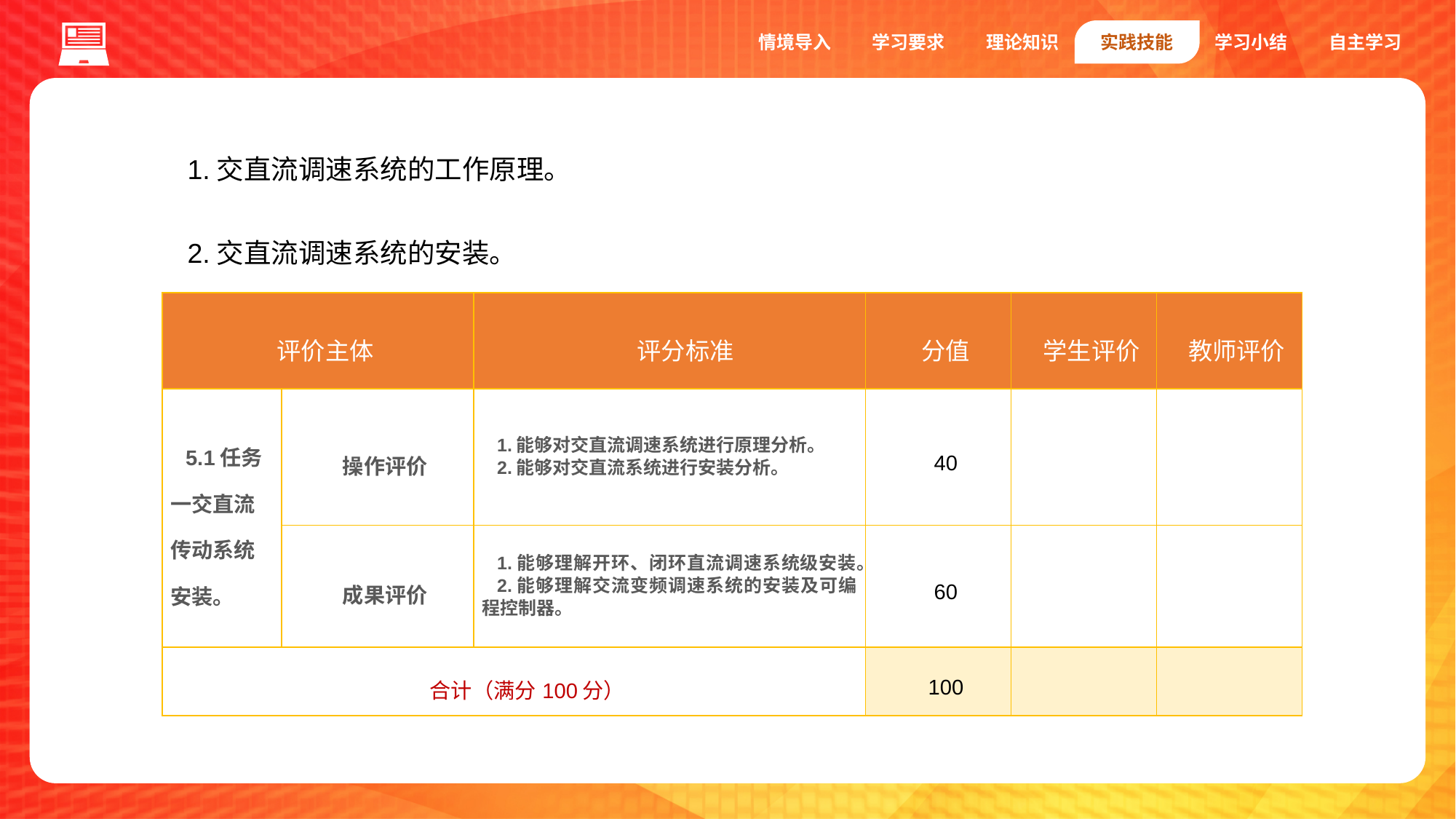

情境导入
学习要求
理论知识
实践技能
学习小结
自主学习

1.交直流调速系统的工作原理。
2.交直流调速系统的安装。
| 评价主体 |  | 评分标准 | 分值 | 学生评价 | 教师评价 |
| --- | --- | --- | --- | --- | --- |
| 5.1任务一交直流传动系统安装。 | 操作评价 | 1.能够对交直流调速系统进行原理分析。 2.能够对交直流系统进行安装分析。 | 40 |  |  |
|  | 成果评价 | 1.能够理解开环、闭环直流调速系统级安装。 2.能够理解交流变频调速系统的安装及可编程控制器。 | 60 |  |  |
| 合计（满分100分） |  |  | 100 |  |  |